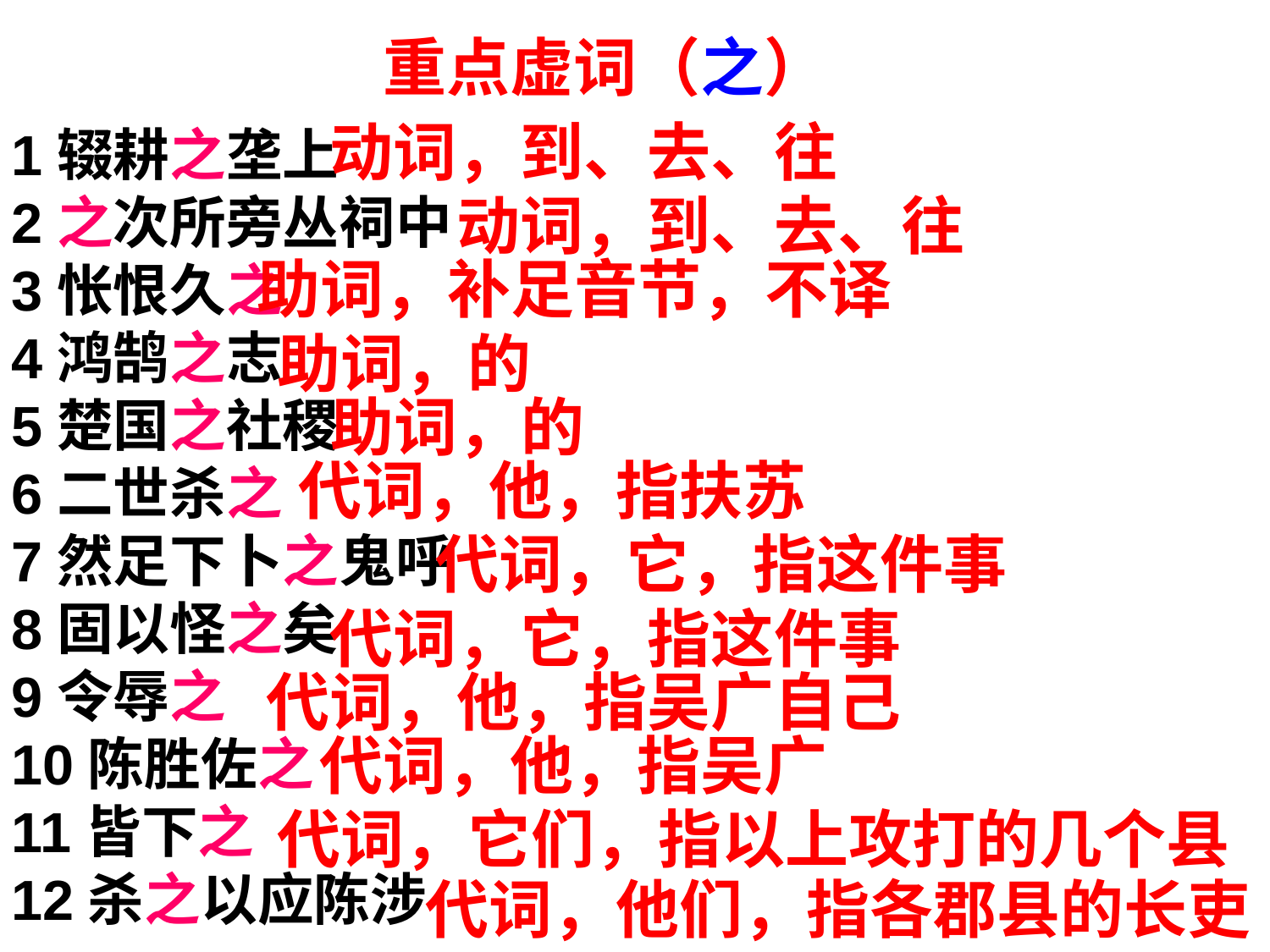

重点虚词（之）
动词，到、去、往
1辍耕之垄上
2之次所旁丛祠中
3怅恨久之
4鸿鹄之志
5楚国之社稷
6二世杀之
7然足下卜之鬼呼
8固以怪之矣
9令辱之
10陈胜佐之
11皆下之
12杀之以应陈涉
动词，到、去、往
助词，补足音节，不译

助词，的
助词，的
代词，他，指扶苏

代词，它，指这件事
代词，它，指这件事
代词，他，指吴广自己
代词，他，指吴广
代词，它们，指以上攻打的几个县
代词，他们，指各郡县的长吏